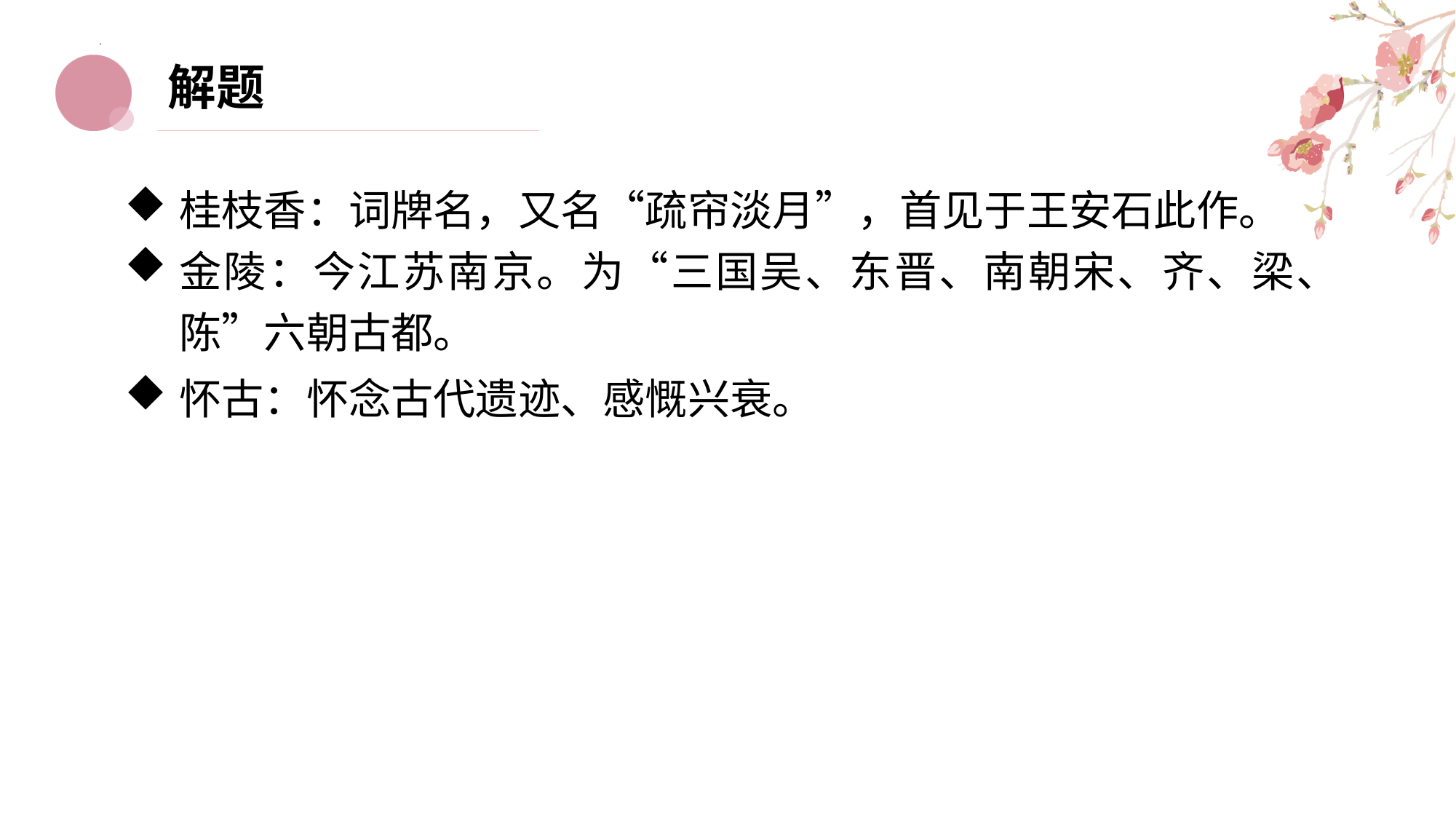

解题
桂枝香：词牌名，又名“疏帘淡月”，首见于王安石此作。
金陵：今江苏南京。为“三国吴、东晋、南朝宋、齐、梁、陈”六朝古都。
怀古：怀念古代遗迹、感慨兴衰。